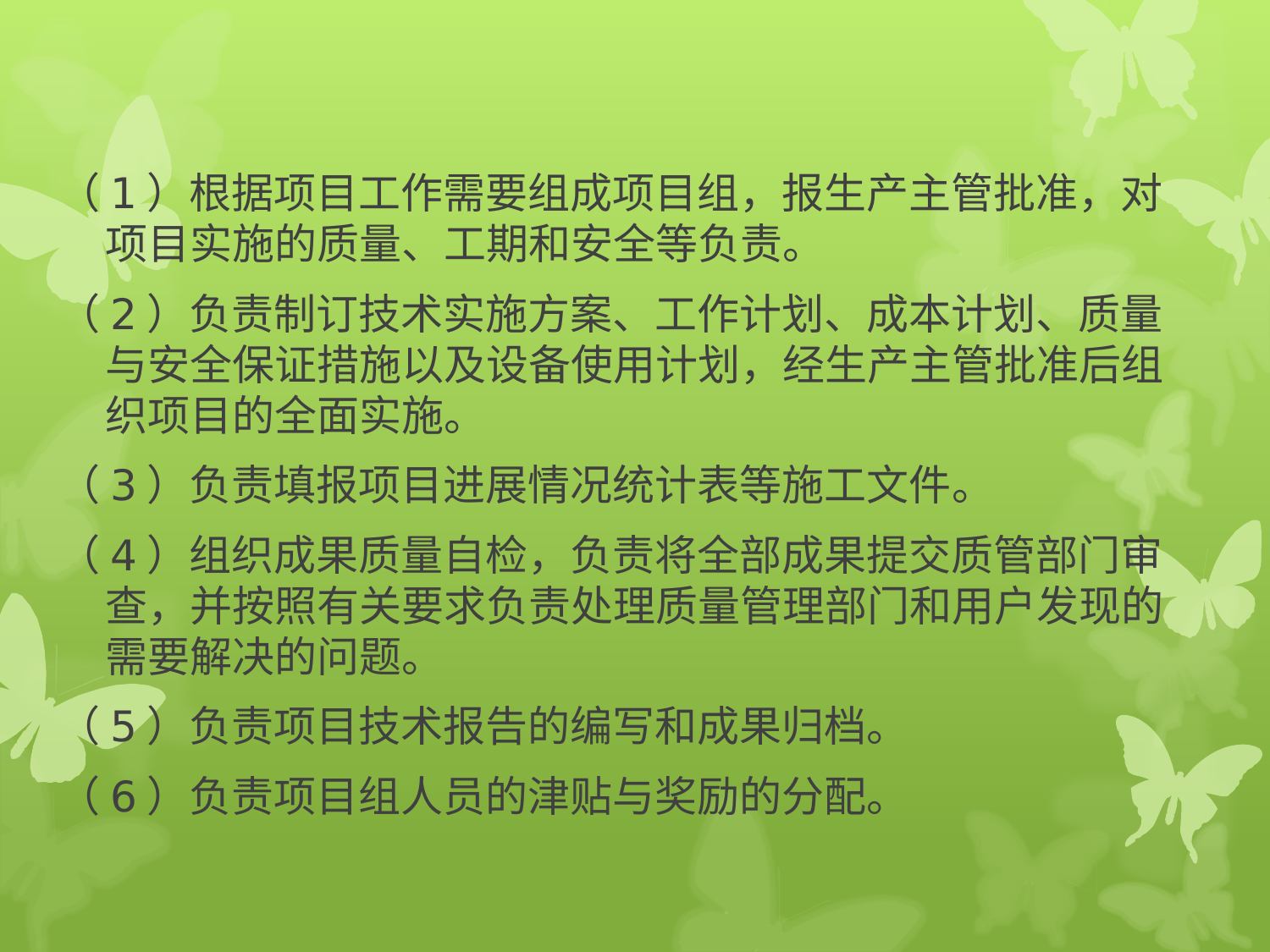

（1）根据项目工作需要组成项目组，报生产主管批准，对项目实施的质量、工期和安全等负责。
（2）负责制订技术实施方案、工作计划、成本计划、质量与安全保证措施以及设备使用计划，经生产主管批准后组织项目的全面实施。
（3）负责填报项目进展情况统计表等施工文件。
（4）组织成果质量自检，负责将全部成果提交质管部门审查，并按照有关要求负责处理质量管理部门和用户发现的需要解决的问题。
（5）负责项目技术报告的编写和成果归档。
（6）负责项目组人员的津贴与奖励的分配。